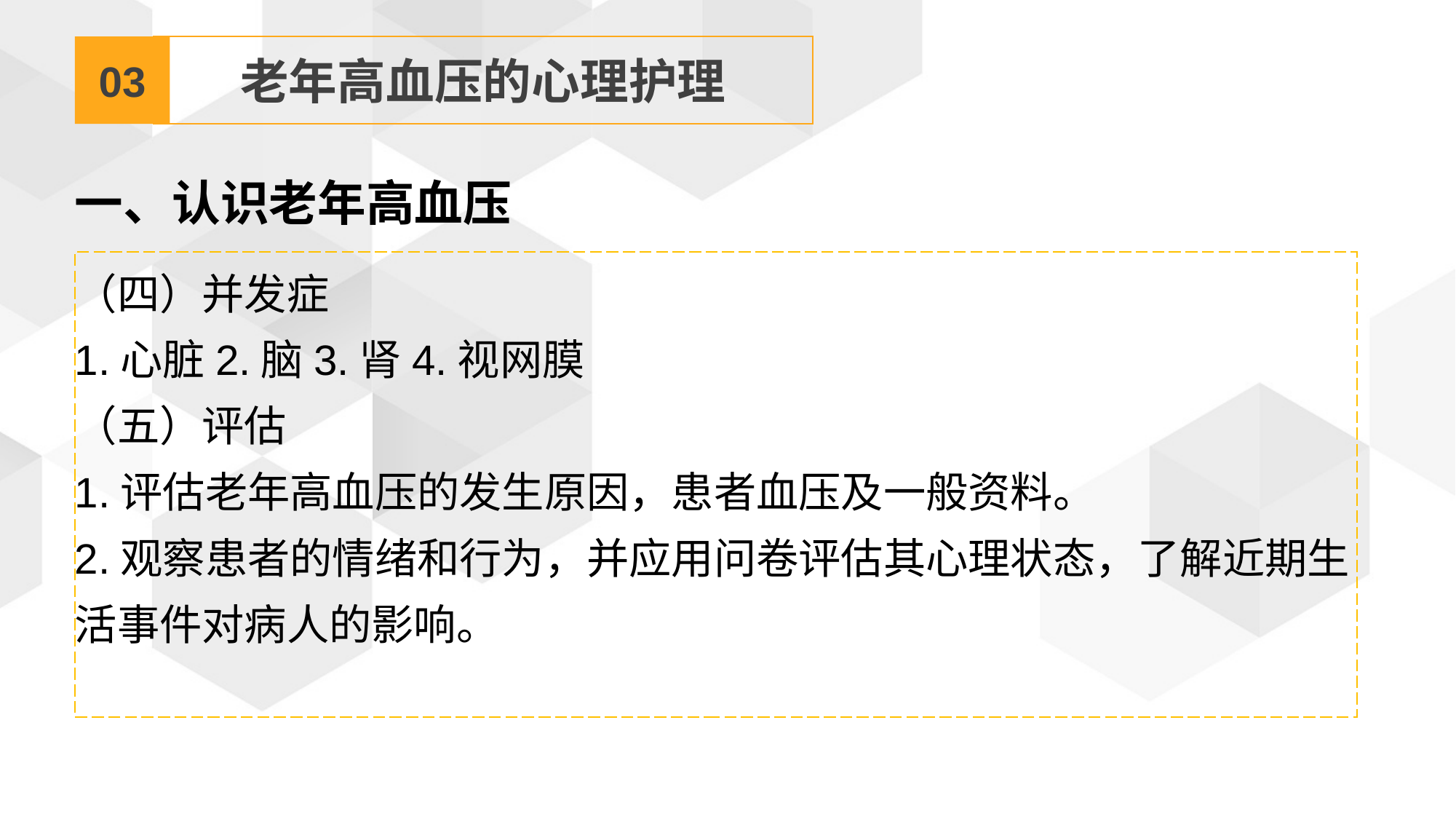

03
老年高血压的心理护理
一、认识老年高血压
（四）并发症
1.心脏2.脑3.肾4.视网膜
（五）评估
1.评估老年高血压的发生原因，患者血压及一般资料。
2.观察患者的情绪和行为，并应用问卷评估其心理状态，了解近期生活事件对病人的影响。